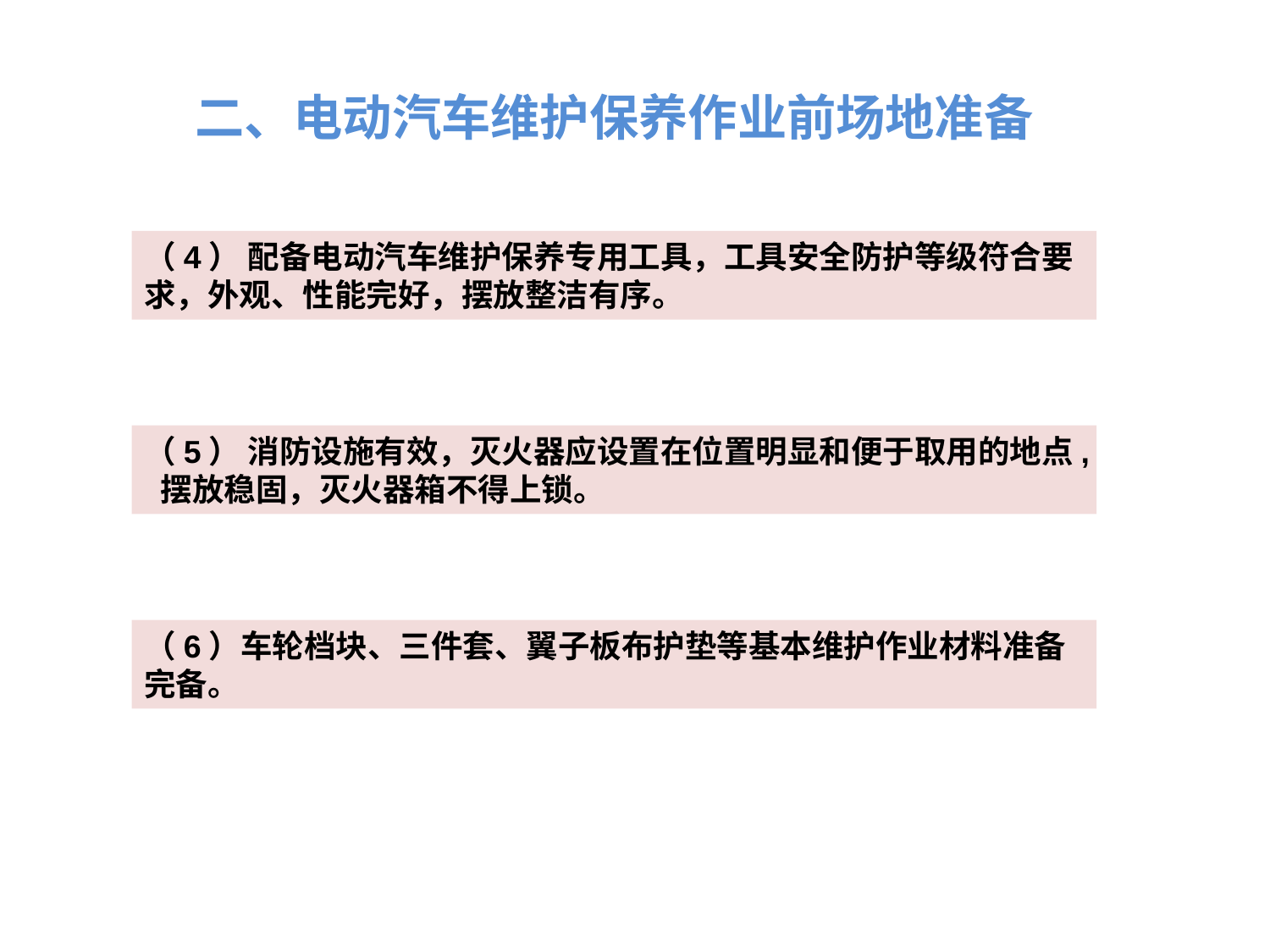

二、电动汽车维护保养作业前场地准备
（4） 配备电动汽车维护保养专用工具，工具安全防护等级符合要求，外观、性能完好，摆放整洁有序。
（5） 消防设施有效，灭火器应设置在位置明显和便于取用的地点, 摆放稳固，灭火器箱不得上锁。
（6）车轮档块、三件套、翼子板布护垫等基本维护作业材料准备完备。